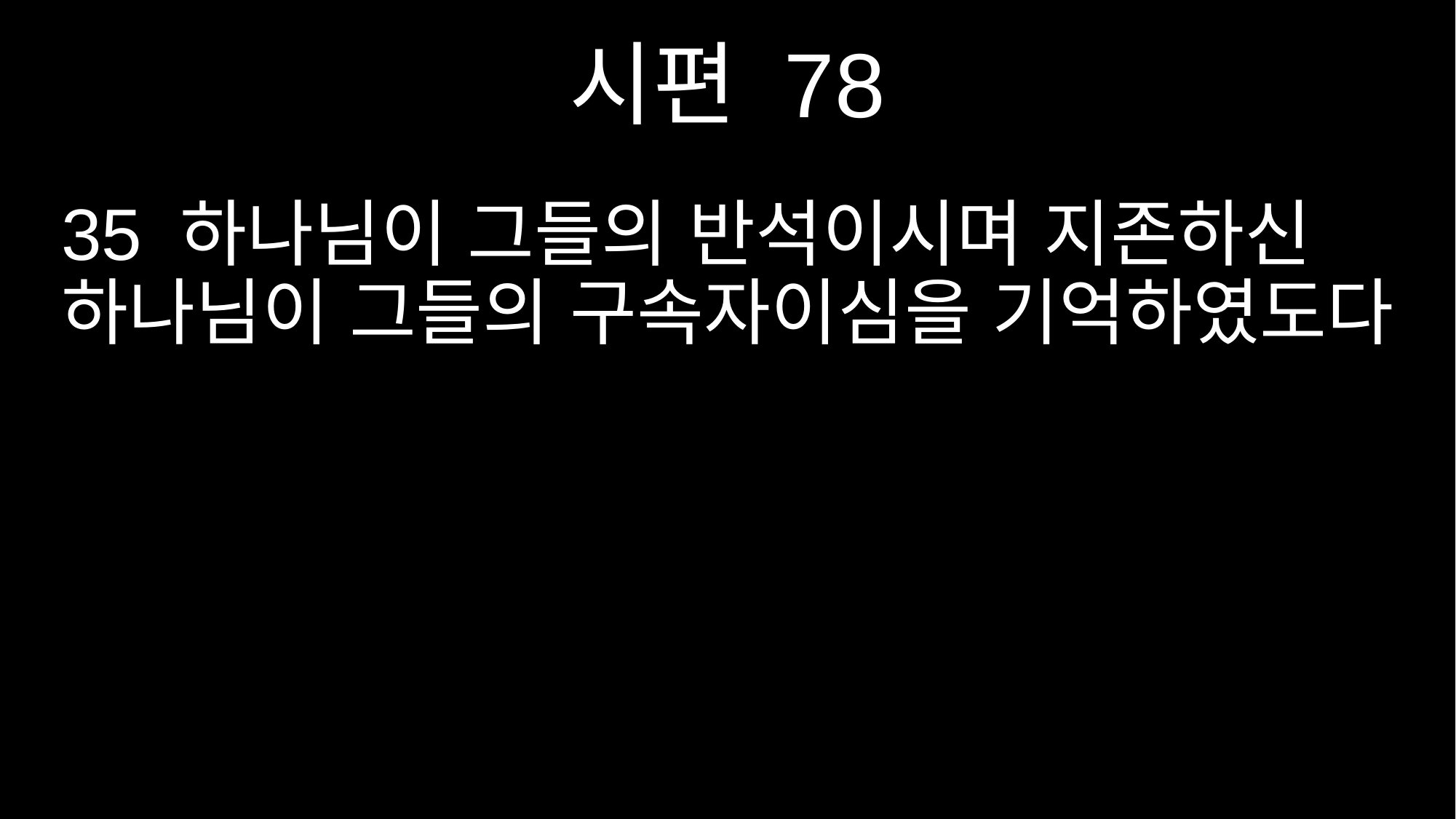

시편 78
35 하나님이 그들의 반석이시며 지존하신 하나님이 그들의 구속자이심을 기억하였도다